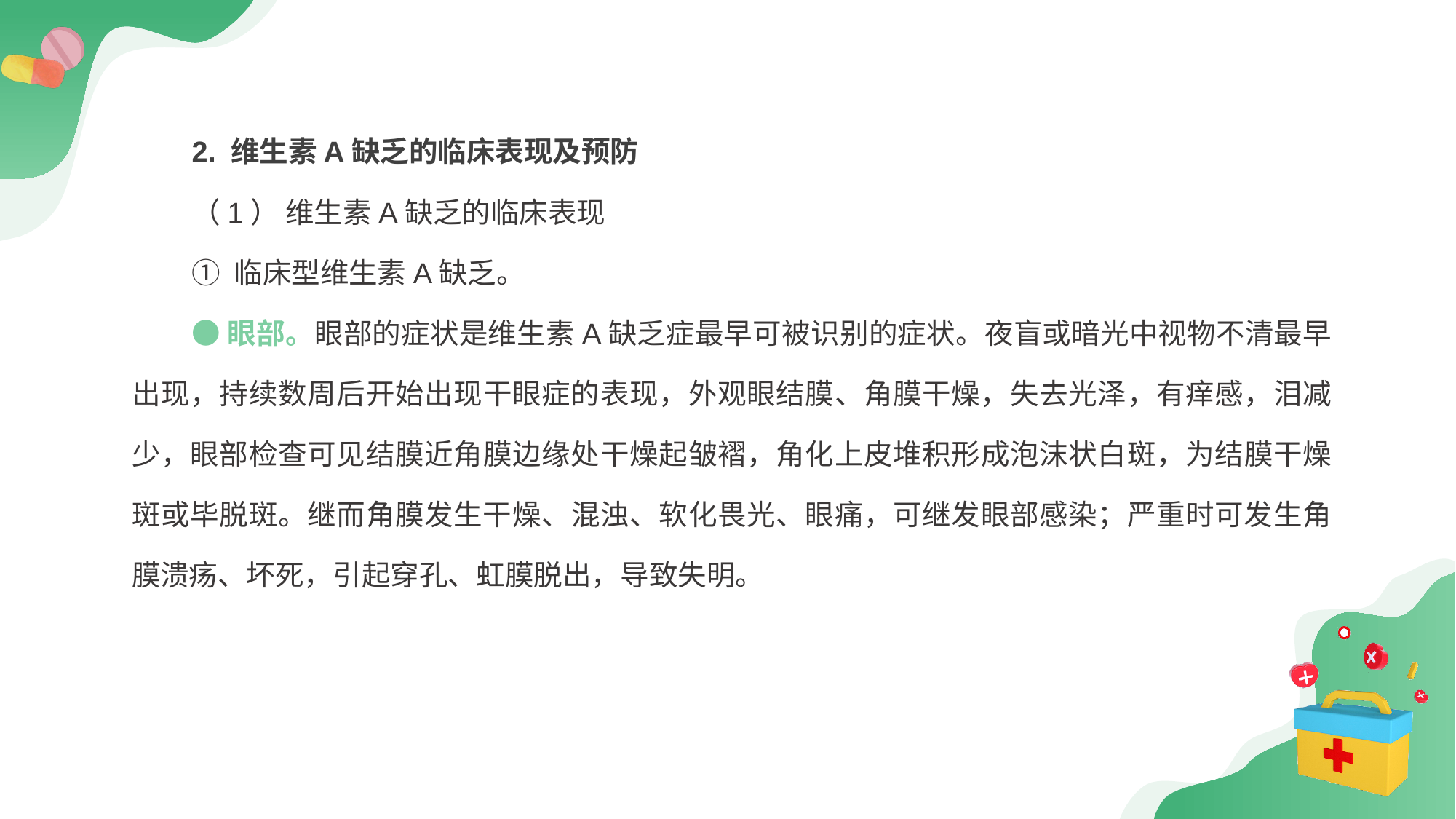

2. 维生素A缺乏的临床表现及预防
（1） 维生素A缺乏的临床表现
① 临床型维生素A缺乏。
●眼部。眼部的症状是维生素A缺乏症最早可被识别的症状。夜盲或暗光中视物不清最早出现，持续数周后开始出现干眼症的表现，外观眼结膜、角膜干燥，失去光泽，有痒感，泪减少，眼部检查可见结膜近角膜边缘处干燥起皱褶，角化上皮堆积形成泡沫状白斑，为结膜干燥斑或毕脱斑。继而角膜发生干燥、混浊、软化畏光、眼痛，可继发眼部感染；严重时可发生角膜溃疡、坏死，引起穿孔、虹膜脱出，导致失明。